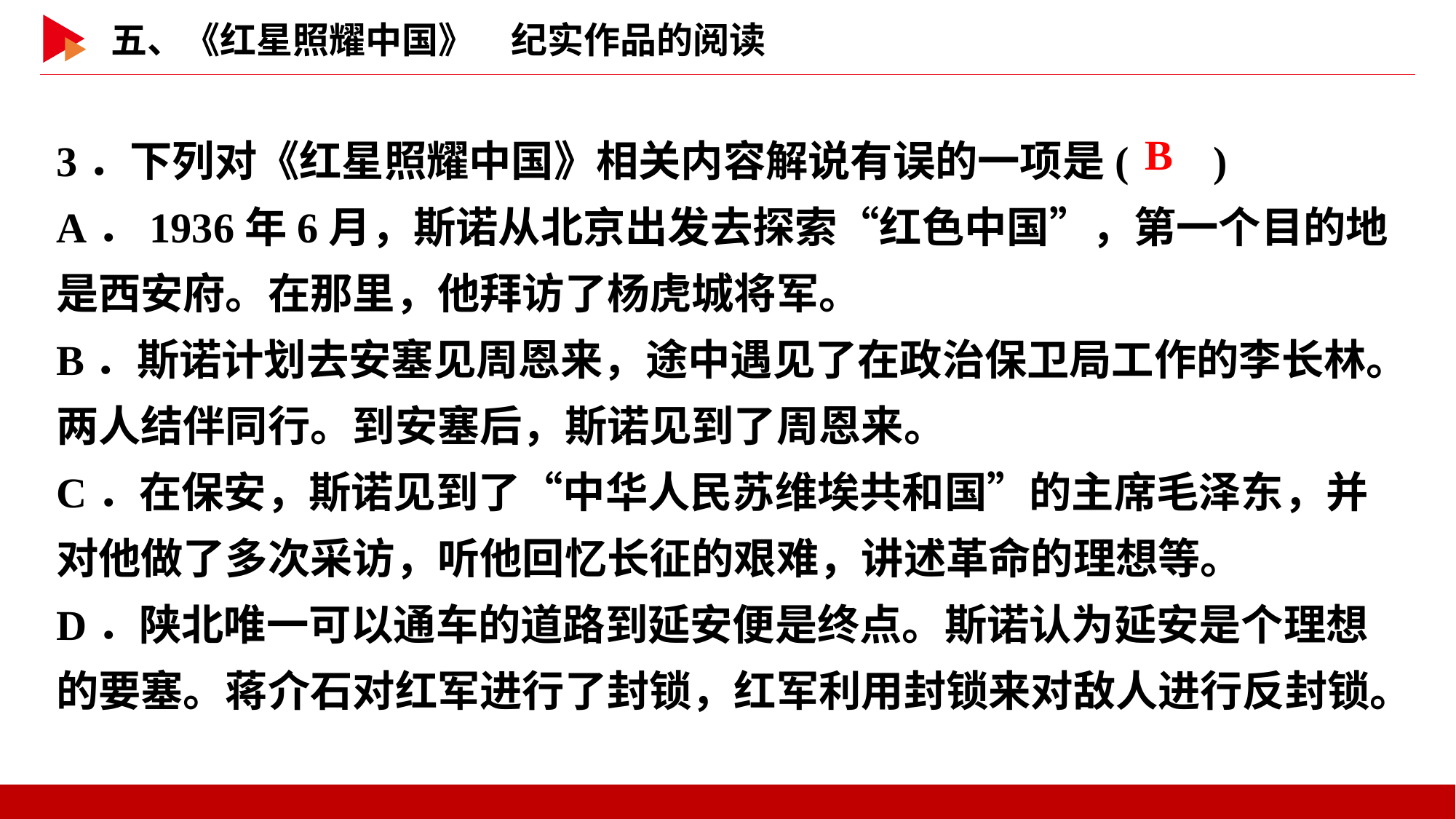

3．下列对《红星照耀中国》相关内容解说有误的一项是(        )
A．1936年6月，斯诺从北京出发去探索“红色中国”，第一个目的地是西安府。在那里，他拜访了杨虎城将军。
B．斯诺计划去安塞见周恩来，途中遇见了在政治保卫局工作的李长林。两人结伴同行。到安塞后，斯诺见到了周恩来。
C．在保安，斯诺见到了“中华人民苏维埃共和国”的主席毛泽东，并对他做了多次采访，听他回忆长征的艰难，讲述革命的理想等。
D．陕北唯一可以通车的道路到延安便是终点。斯诺认为延安是个理想的要塞。蒋介石对红军进行了封锁，红军利用封锁来对敌人进行反封锁。
   B